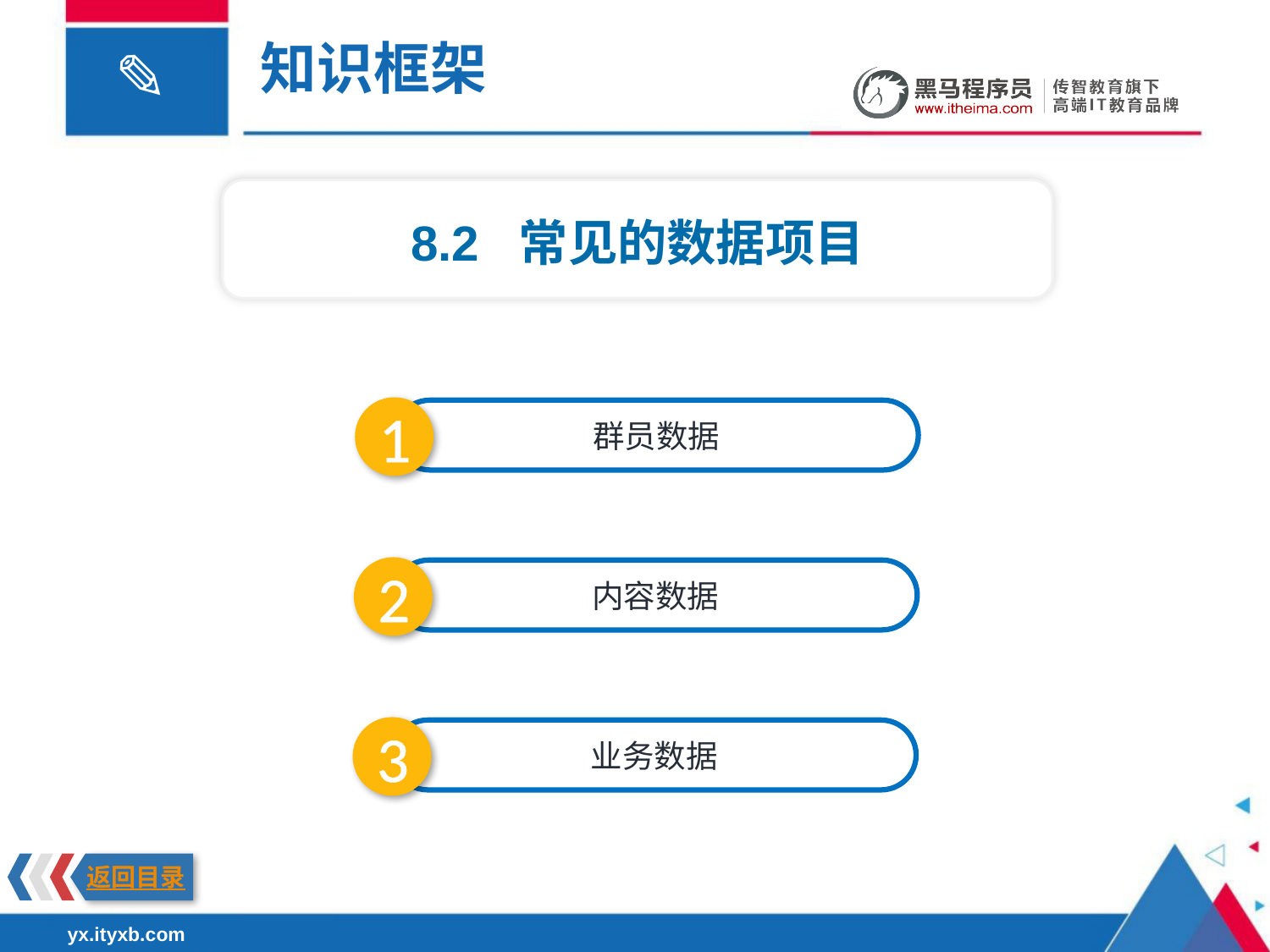

知识框架

8.2  常见的数据项目
1
群员数据
2
内容数据
3
业务数据

返回目录